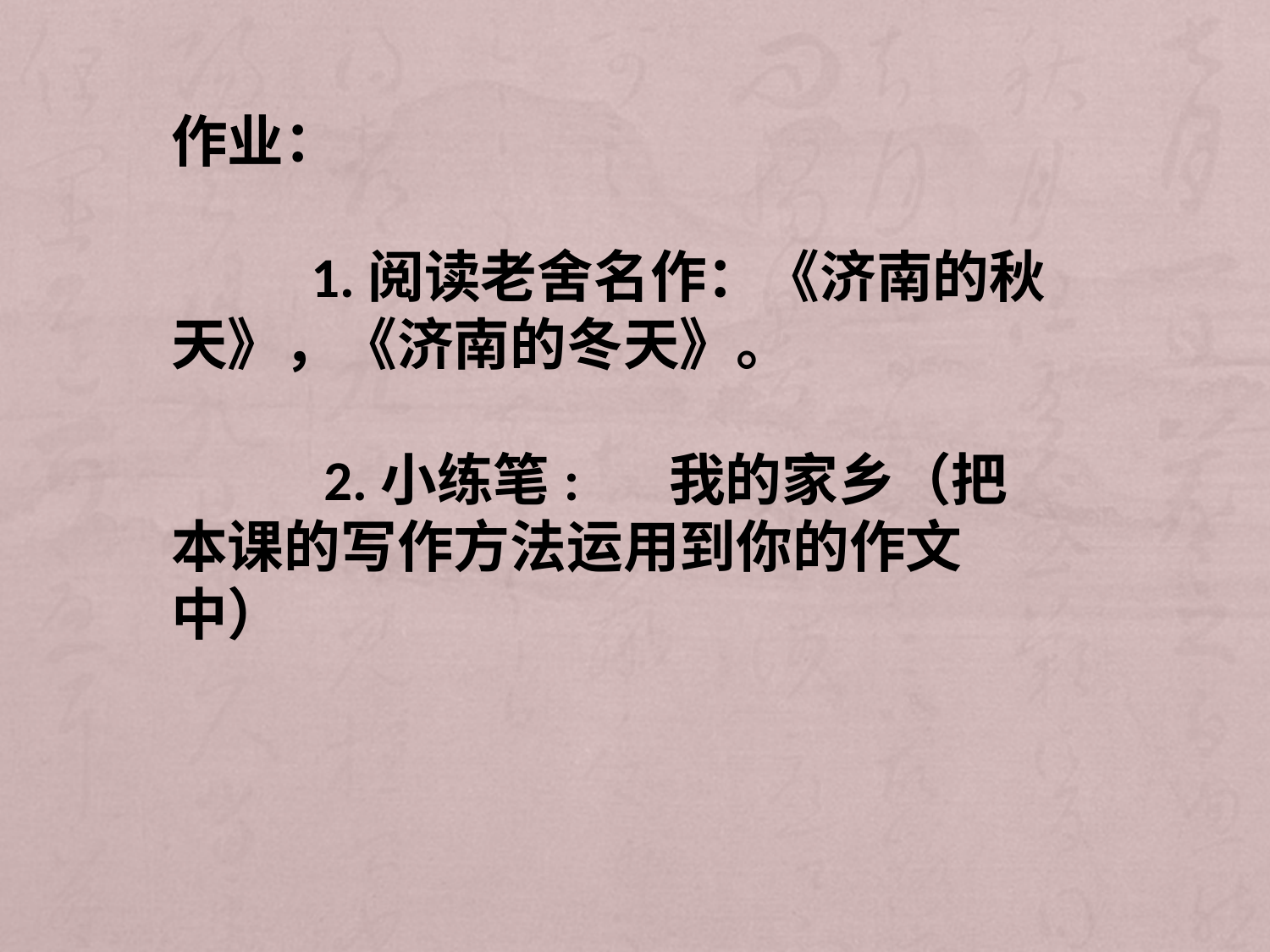

作业：

           1.阅读老舍名作：《济南的秋天》，《济南的冬天》。

            2.小练笔:      我的家乡（把本课的写作方法运用到你的作文中）